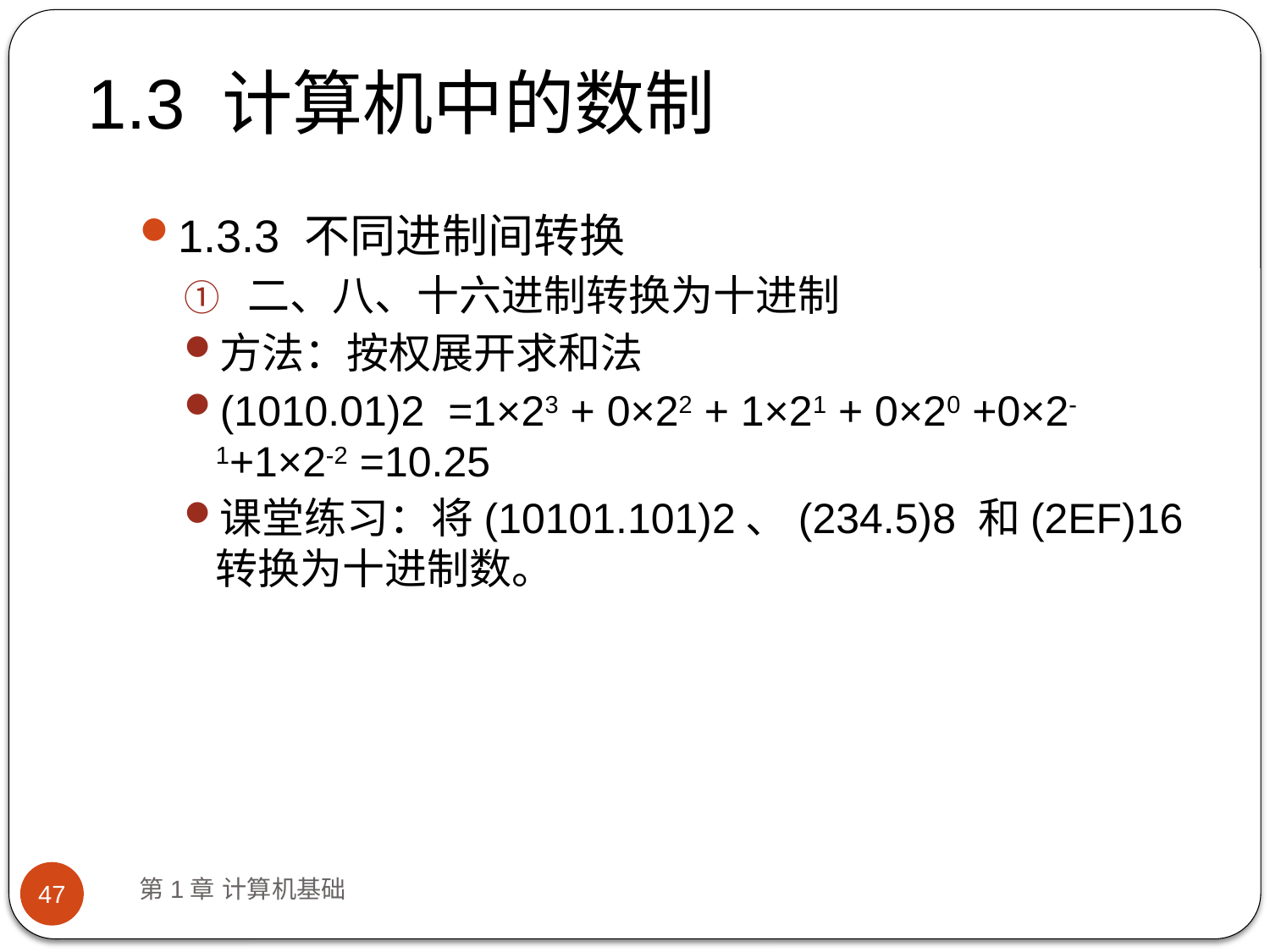

# 1.3 计算机中的数制
1.3.3 不同进制间转换
二、八、十六进制转换为十进制
方法：按权展开求和法
(1010.01)2  =1×23 + 0×22 + 1×21 + 0×20 +0×2-1+1×2-2 =10.25
课堂练习：将(10101.101)2、(234.5)8 和(2EF)16转换为十进制数。

第1章 计算机基础
47